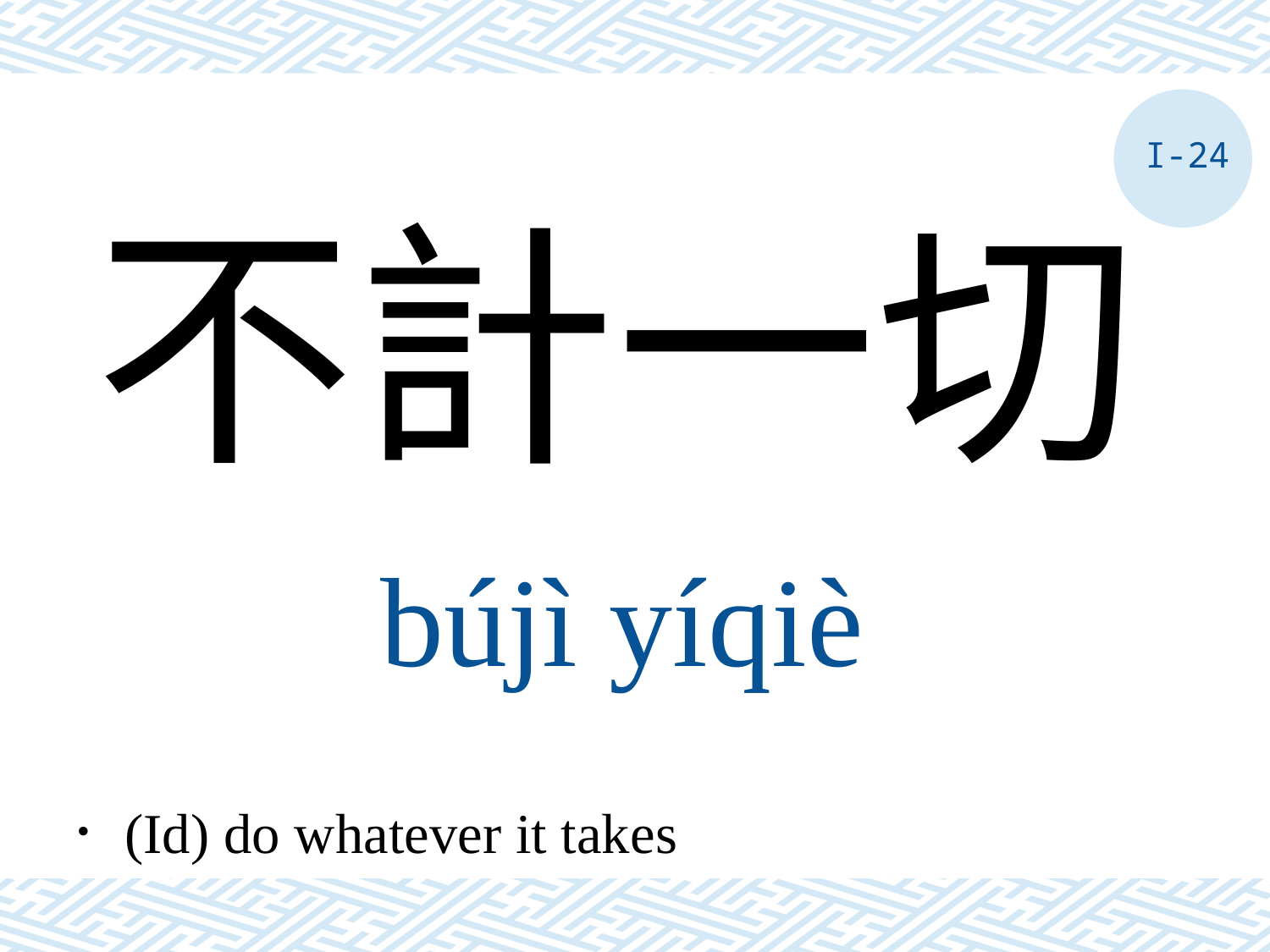

I-24

不計一切
bújì yíqiè
．(Id) do whatever it takes